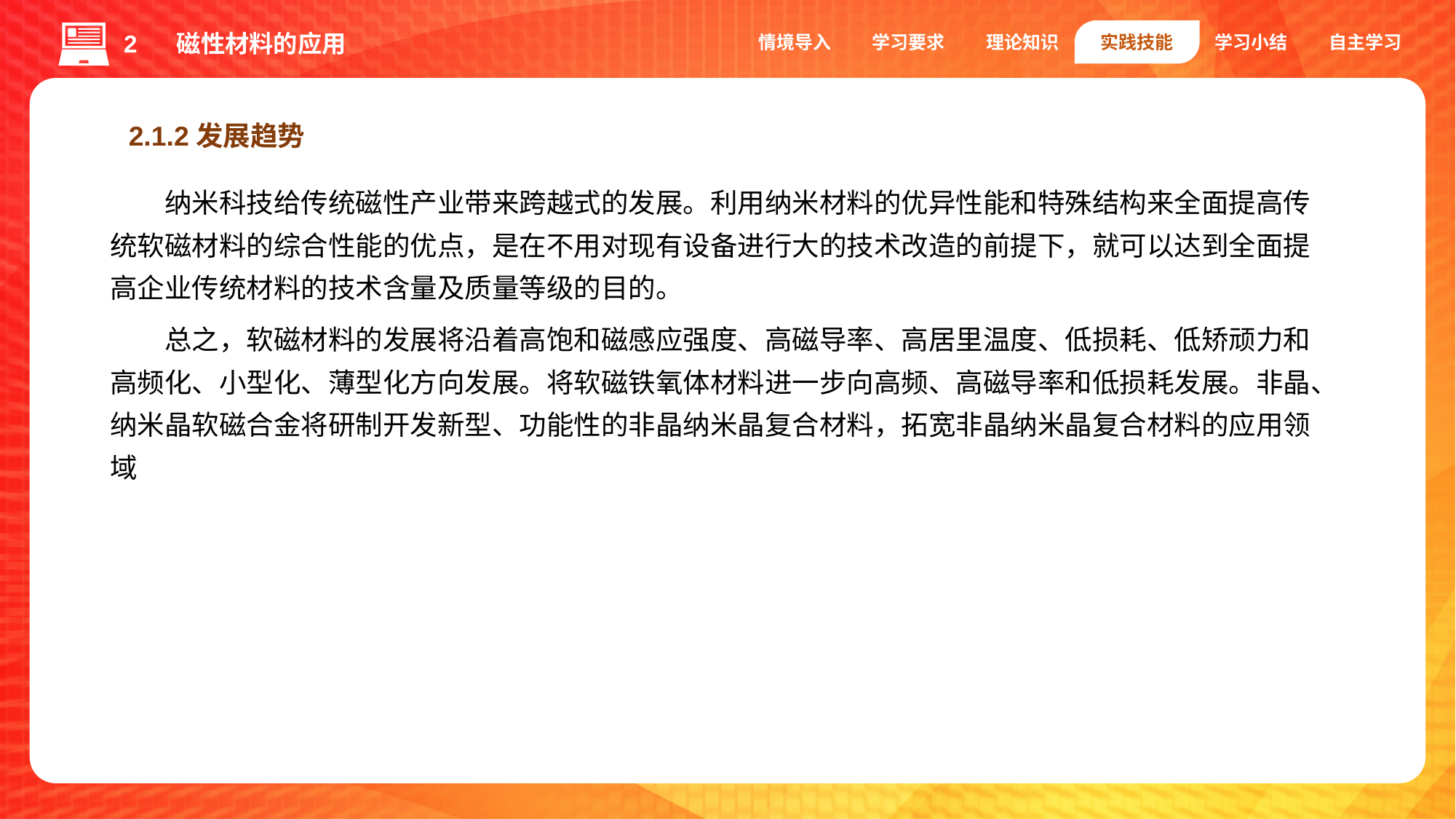

情境导入
学习要求
理论知识
实践技能
学习小结
自主学习

2     磁性材料的应用
2.1.2发展趋势
纳米科技给传统磁性产业带来跨越式的发展。利用纳米材料的优异性能和特殊结构来全面提高传统软磁材料的综合性能的优点，是在不用对现有设备进行大的技术改造的前提下，就可以达到全面提高企业传统材料的技术含量及质量等级的目的。
总之，软磁材料的发展将沿着高饱和磁感应强度、高磁导率、高居里温度、低损耗、低矫顽力和高频化、小型化、薄型化方向发展。将软磁铁氧体材料进一步向高频、高磁导率和低损耗发展。非晶、纳米晶软磁合金将研制开发新型、功能性的非晶纳米晶复合材料，拓宽非晶纳米晶复合材料的应用领域